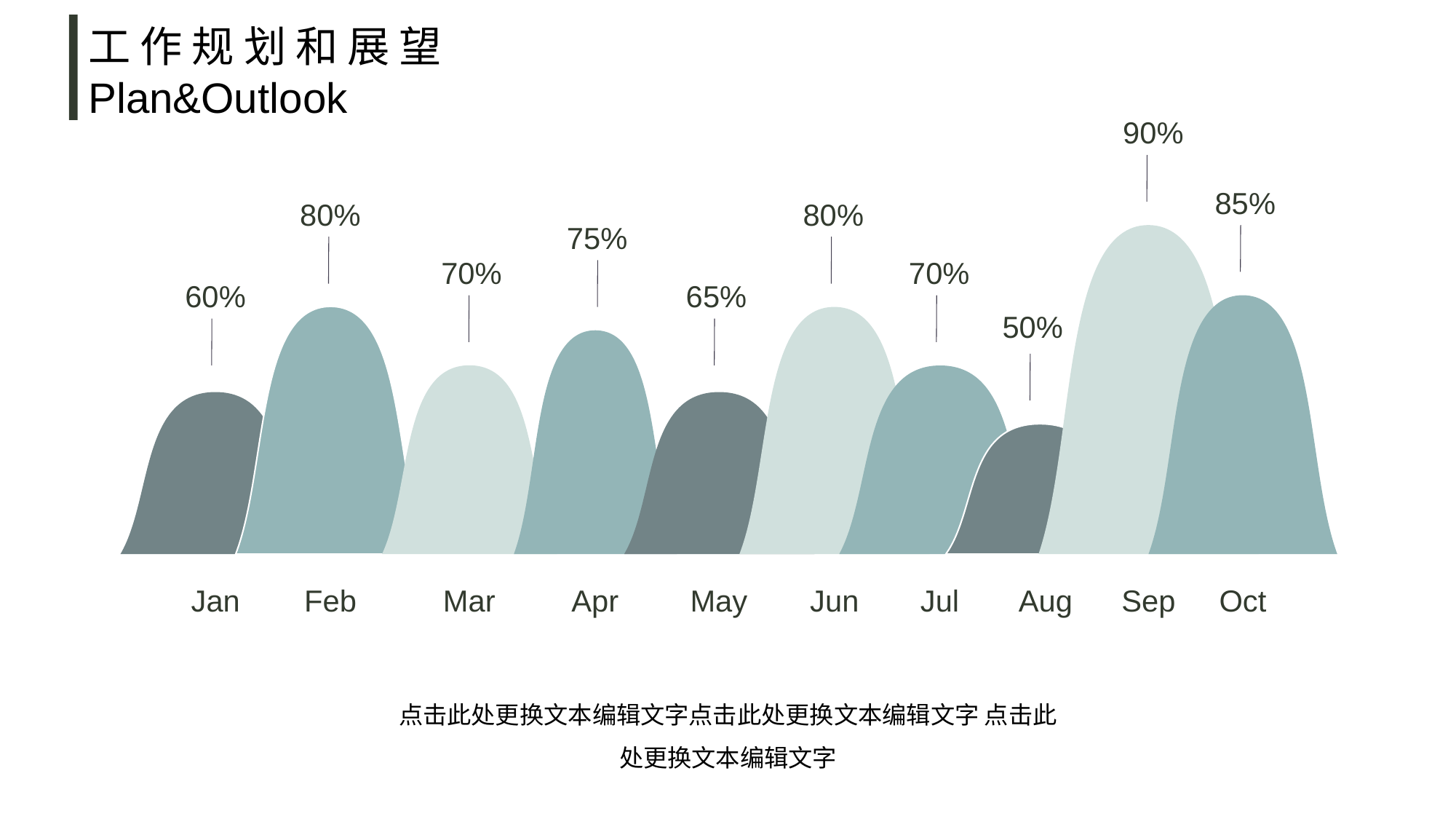

工 作 规 划 和 展 望
Plan&Outlook
90%

Sep
85%

Oct
80%

Feb
80%

Jun
75%

Apr
70%

Mar
70%

Jul
60%

Jan
65%

May
50%

Aug
点击此处更换文本编辑文字点击此处更换文本编辑文字 点击此处更换文本编辑文字